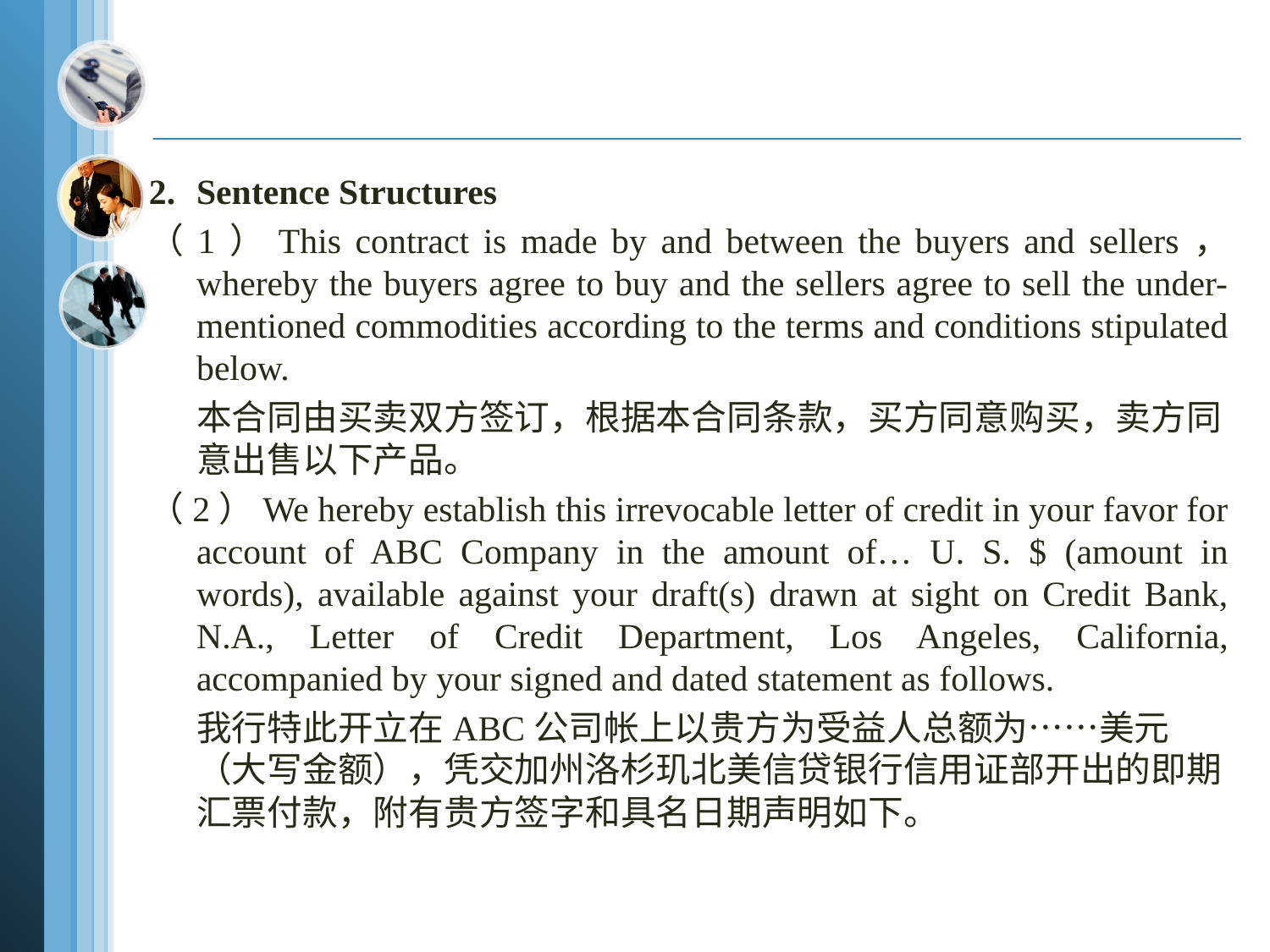

2.	Sentence Structures
（1）This contract is made by and between the buyers and sellers， whereby the buyers agree to buy and the sellers agree to sell the under-mentioned commodities according to the terms and conditions stipulated below.
     本合同由买卖双方签订，根据本合同条款，买方同意购买，卖方同意出售以下产品。
（2）We hereby establish this irrevocable letter of credit in your favor for account of ABC Company in the amount of… U. S. $ (amount in words), available against your draft(s) drawn at sight on Credit Bank, N.A., Letter of Credit Department, Los Angeles, California, accompanied by your signed and dated statement as follows.
     我行特此开立在ABC公司帐上以贵方为受益人总额为……美元（大写金额），凭交加州洛杉玑北美信贷银行信用证部开出的即期汇票付款，附有贵方签字和具名日期声明如下。